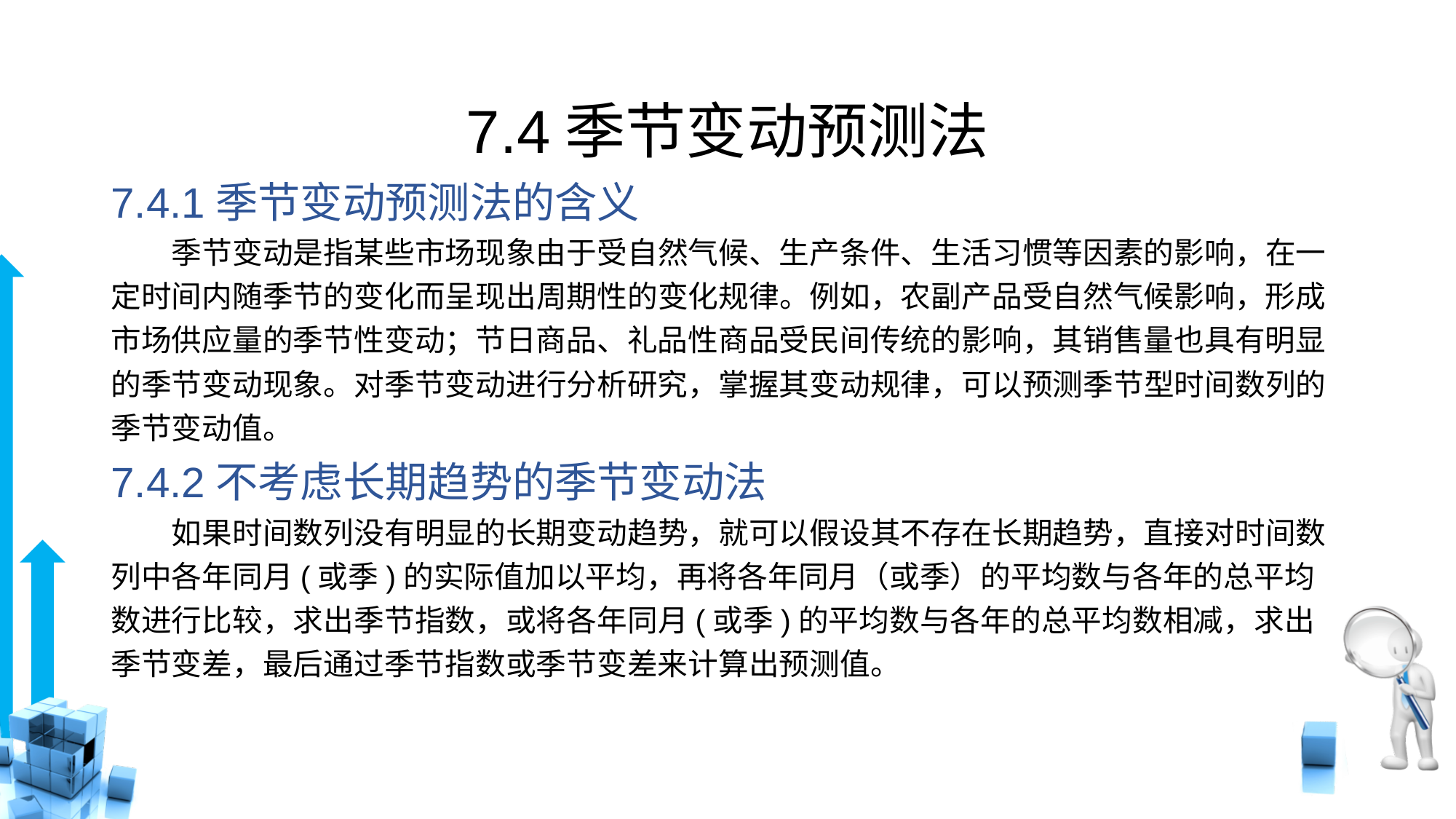

# 7.4季节变动预测法
7.4.1季节变动预测法的含义
　　季节变动是指某些市场现象由于受自然气候、生产条件、生活习惯等因素的影响，在一定时间内随季节的变化而呈现出周期性的变化规律。例如，农副产品受自然气候影响，形成市场供应量的季节性变动；节日商品、礼品性商品受民间传统的影响，其销售量也具有明显的季节变动现象。对季节变动进行分析研究，掌握其变动规律，可以预测季节型时间数列的季节变动值。
7.4.2不考虑长期趋势的季节变动法
　　如果时间数列没有明显的长期变动趋势，就可以假设其不存在长期趋势，直接对时间数列中各年同月(或季)的实际值加以平均，再将各年同月（或季）的平均数与各年的总平均数进行比较，求出季节指数，或将各年同月(或季)的平均数与各年的总平均数相减，求出季节变差，最后通过季节指数或季节变差来计算出预测值。